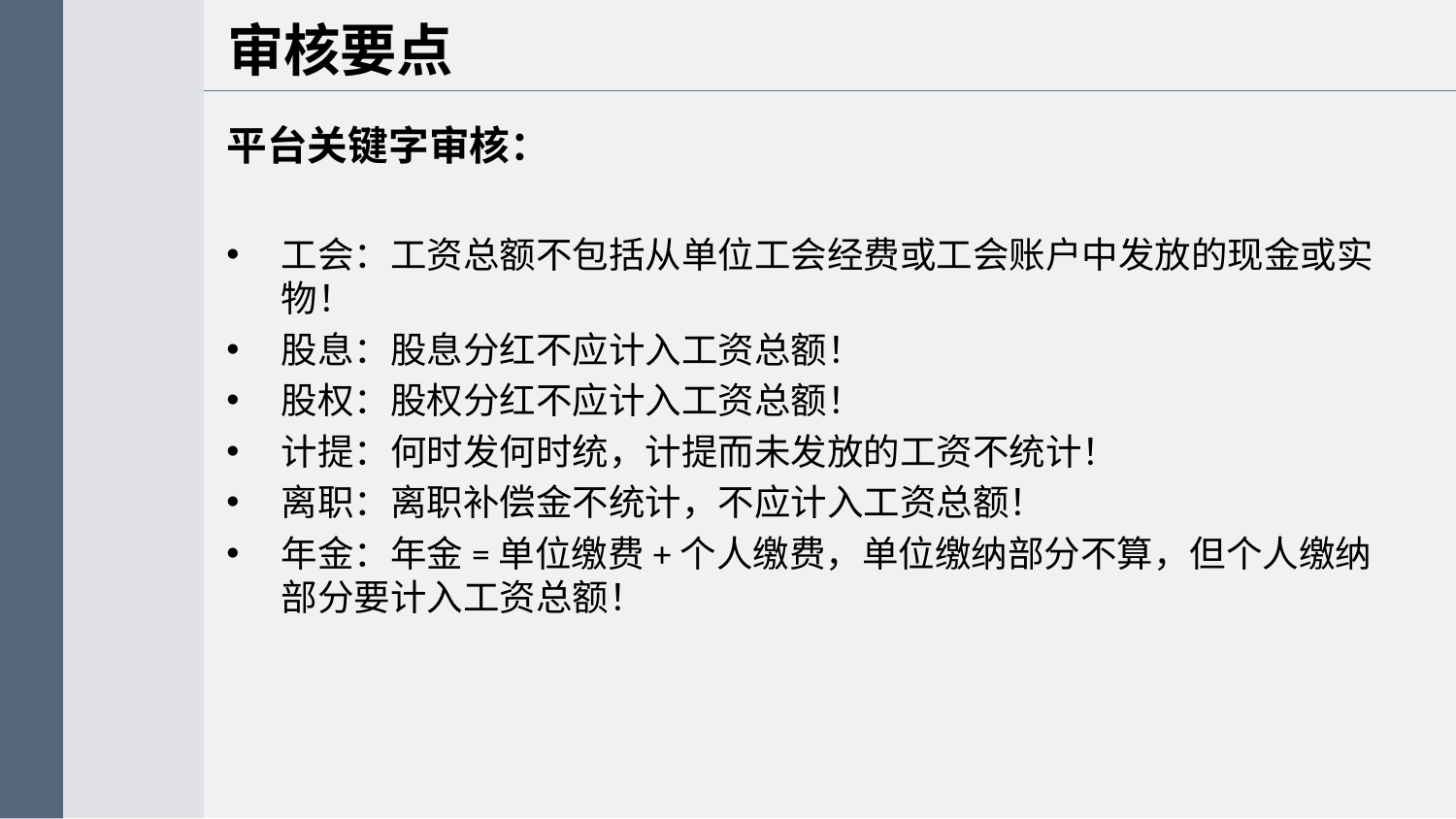

审核要点
平台关键字审核：

工会：工资总额不包括从单位工会经费或工会账户中发放的现金或实物！
股息：股息分红不应计入工资总额！
股权：股权分红不应计入工资总额！
计提：何时发何时统，计提而未发放的工资不统计！
离职：离职补偿金不统计，不应计入工资总额！
年金：年金=单位缴费+个人缴费，单位缴纳部分不算，但个人缴纳部分要计入工资总额！